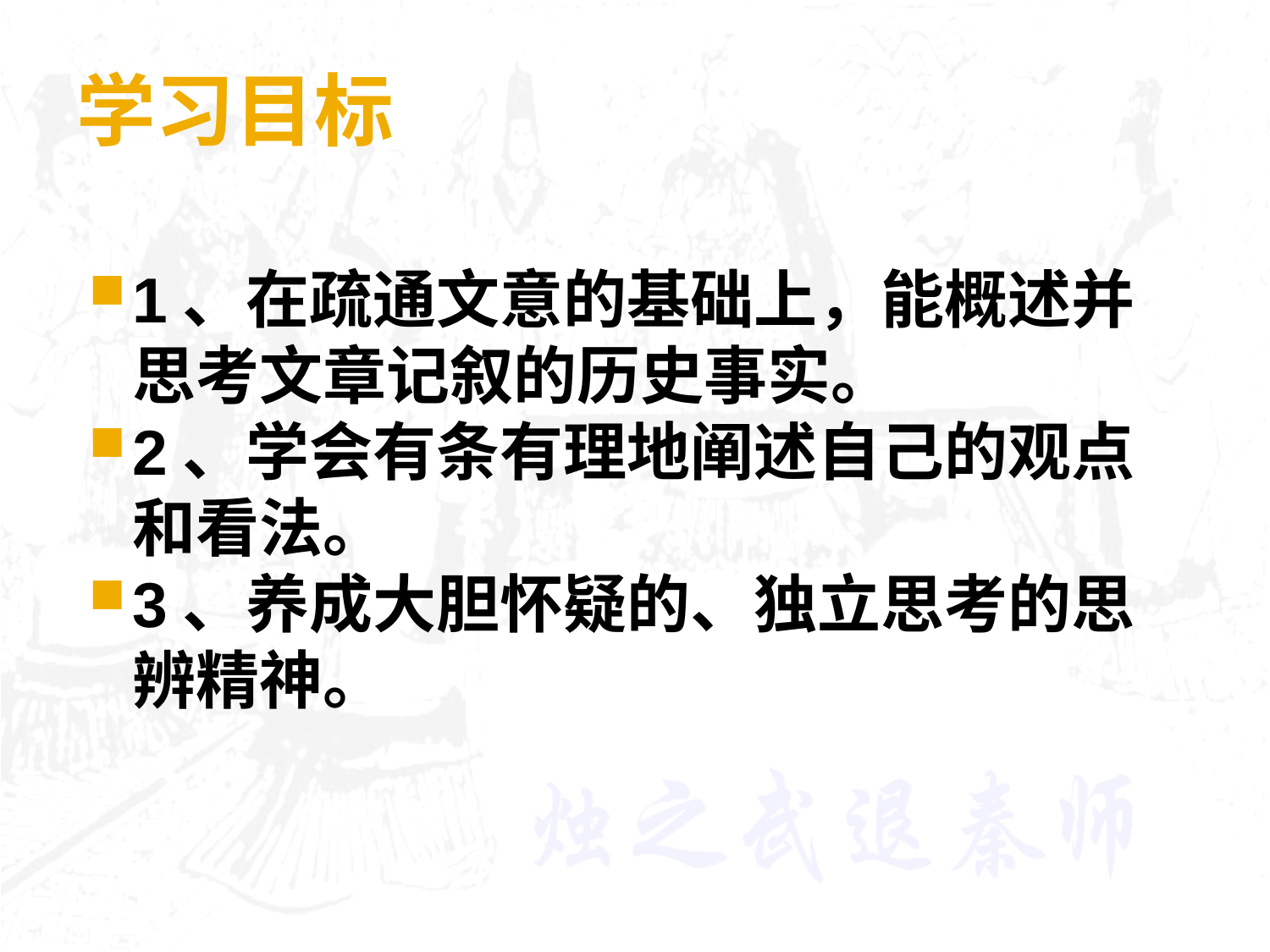

# 学习目标
1、在疏通文意的基础上，能概述并思考文章记叙的历史事实。
2、学会有条有理地阐述自己的观点和看法。
3、养成大胆怀疑的、独立思考的思辨精神。